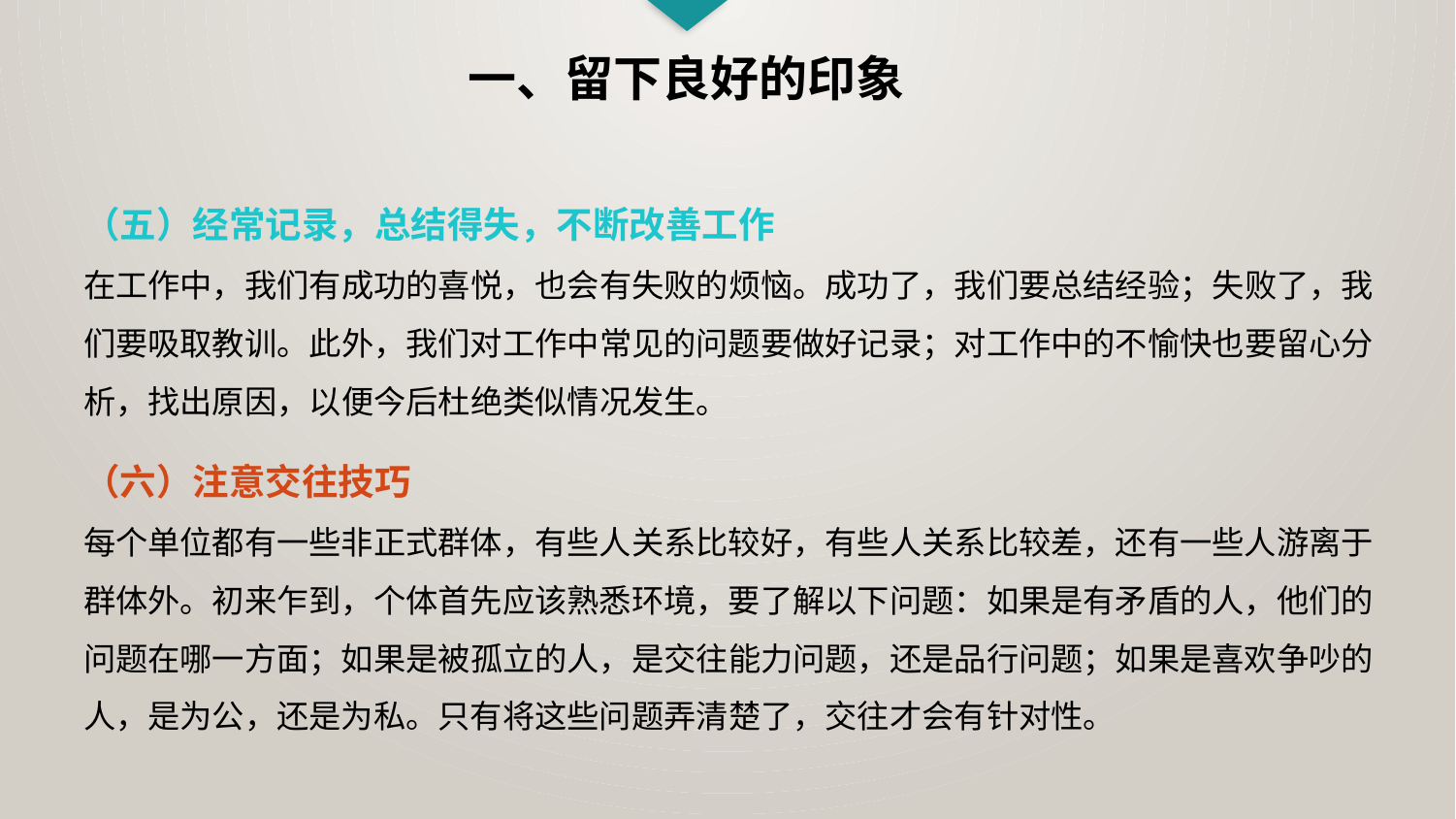

一、留下良好的印象
（五）经常记录，总结得失，不断改善工作
在工作中，我们有成功的喜悦，也会有失败的烦恼。成功了，我们要总结经验；失败了，我们要吸取教训。此外，我们对工作中常见的问题要做好记录；对工作中的不愉快也要留心分析，找出原因，以便今后杜绝类似情况发生。
（六）注意交往技巧
每个单位都有一些非正式群体，有些人关系比较好，有些人关系比较差，还有一些人游离于群体外。初来乍到，个体首先应该熟悉环境，要了解以下问题：如果是有矛盾的人，他们的问题在哪一方面；如果是被孤立的人，是交往能力问题，还是品行问题；如果是喜欢争吵的人，是为公，还是为私。只有将这些问题弄清楚了，交往才会有针对性。
74